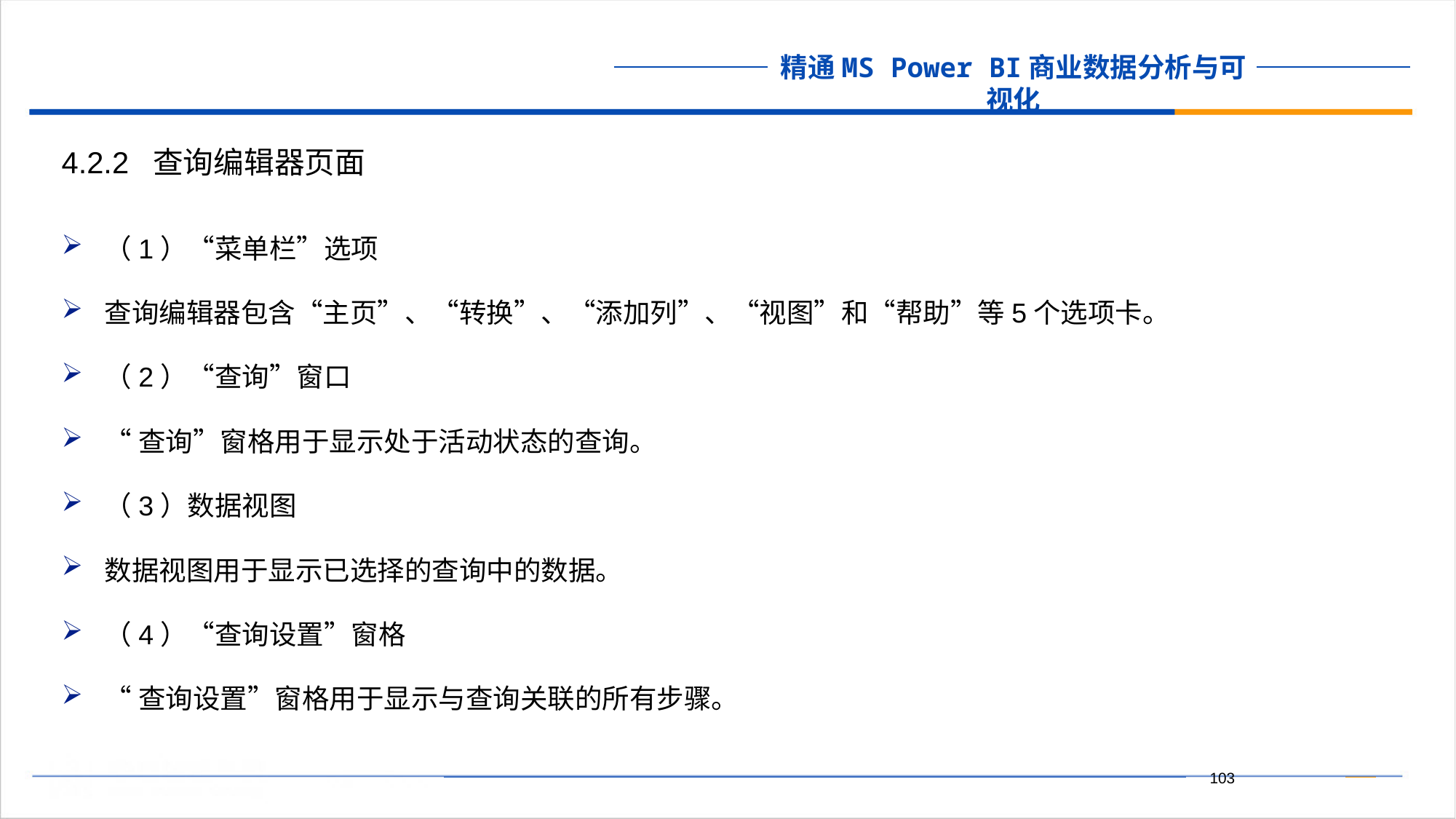

4.2.2  查询编辑器页面
（1）“菜单栏”选项
查询编辑器包含“主页”、“转换”、“添加列”、“视图”和“帮助”等5个选项卡。
（2）“查询”窗口
“查询”窗格用于显示处于活动状态的查询。
（3）数据视图
数据视图用于显示已选择的查询中的数据。
（4）“查询设置”窗格
“查询设置”窗格用于显示与查询关联的所有步骤。